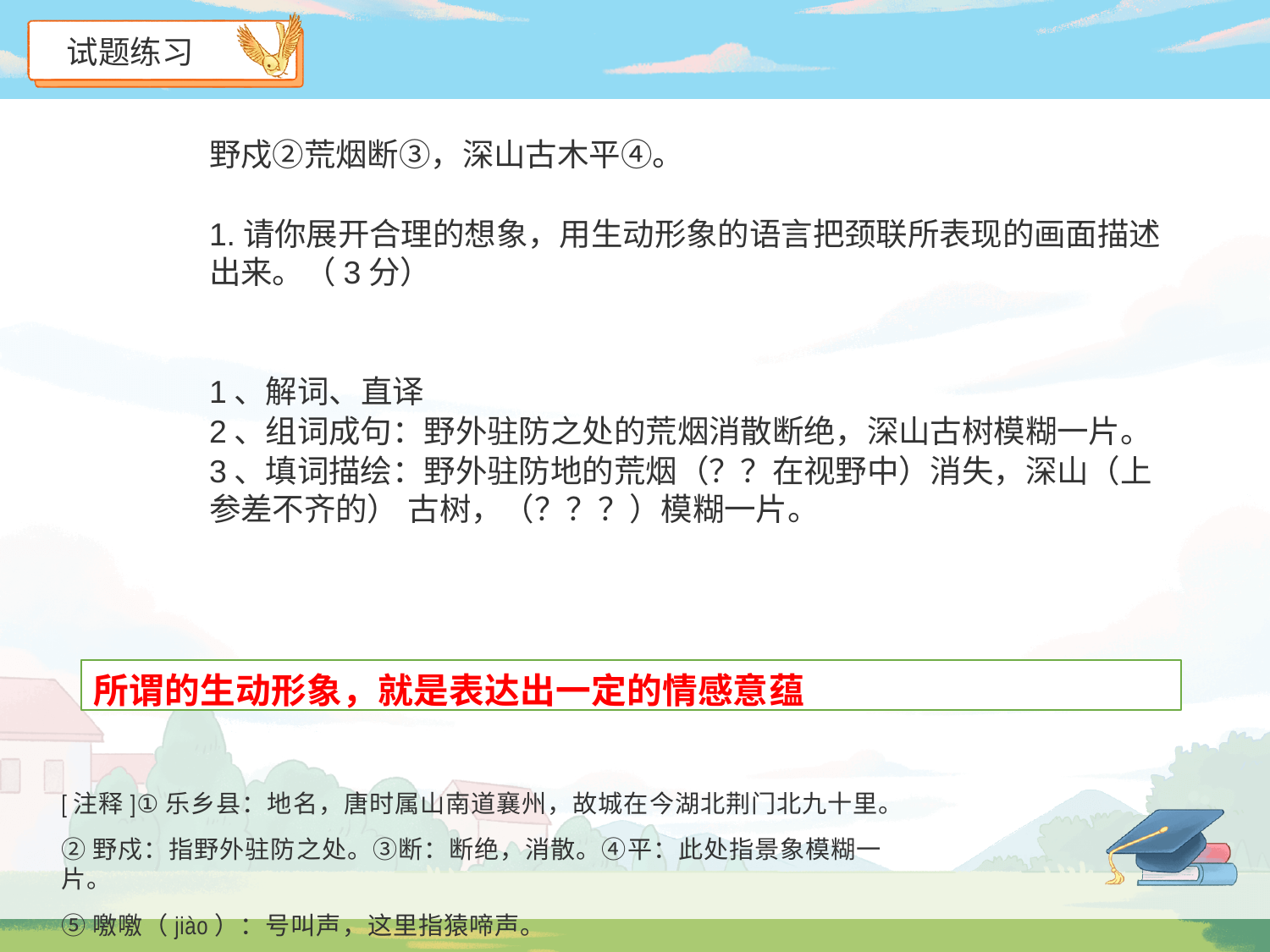

试题练习
野戍②荒烟断③，深山古木平④。

1.请你展开合理的想象，用生动形象的语言把颈联所表现的画面描述出来。（3分）

1、解词、直译
2、组词成句：野外驻防之处的荒烟消散断绝，深山古树模糊一片。
3、填词描绘：野外驻防地的荒烟（？？在视野中）消失，深山（上参差不齐的） 古树，（？？？）模糊一片。
所谓的生动形象，就是表达出一定的情感意蕴
[注释]①乐乡县：地名，唐时属山南道襄州，故城在今湖北荆门北九十里。
②野戍：指野外驻防之处。③断：断绝，消散。④平：此处指景象模糊一片。
⑤噭噭（jiào）：号叫声，这里指猿啼声。